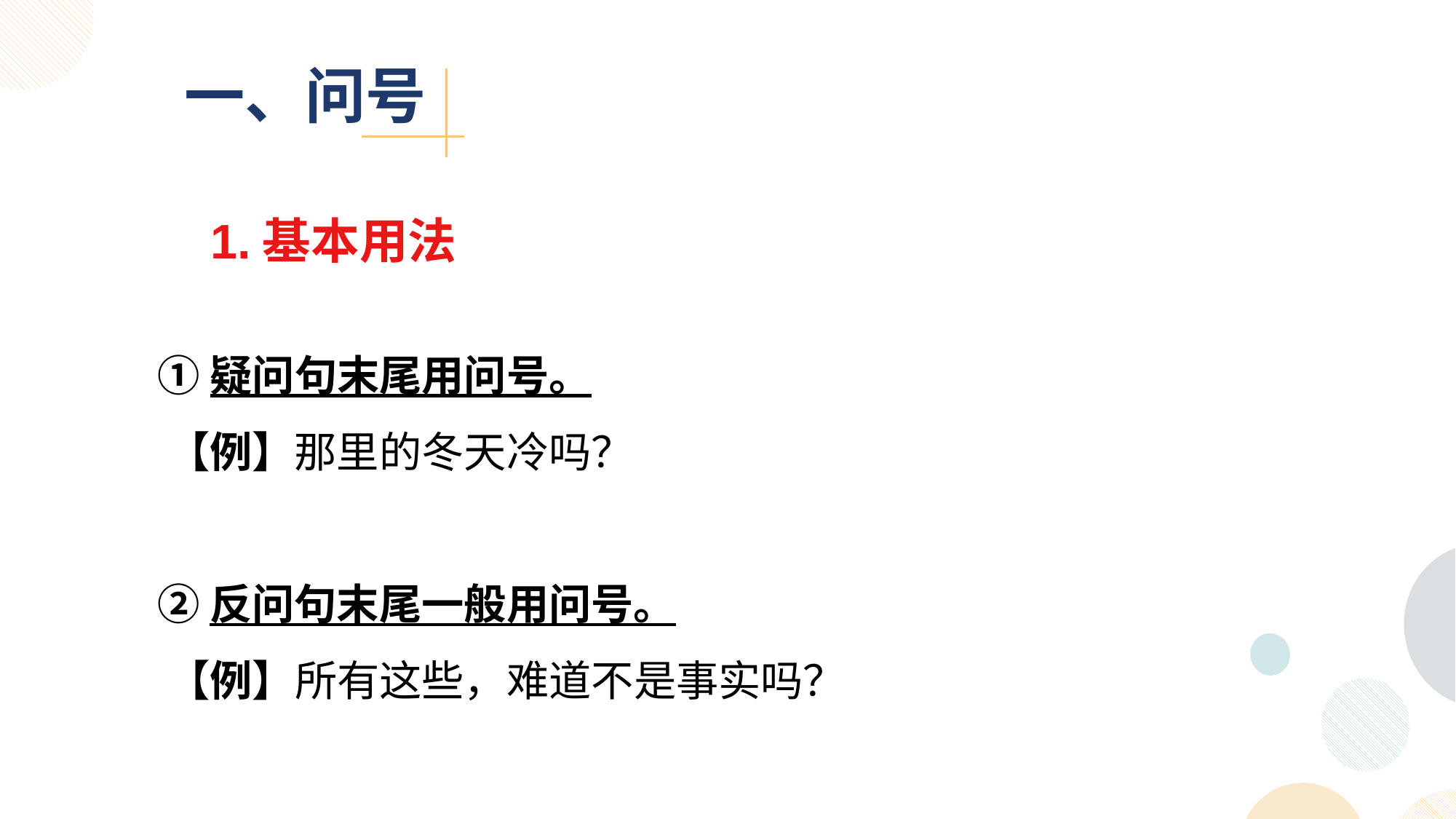

一、问号
1.基本用法
    ①疑问句末尾用问号。
    【例】那里的冬天冷吗？

    ②反问句末尾一般用问号。
    【例】所有这些，难道不是事实吗？